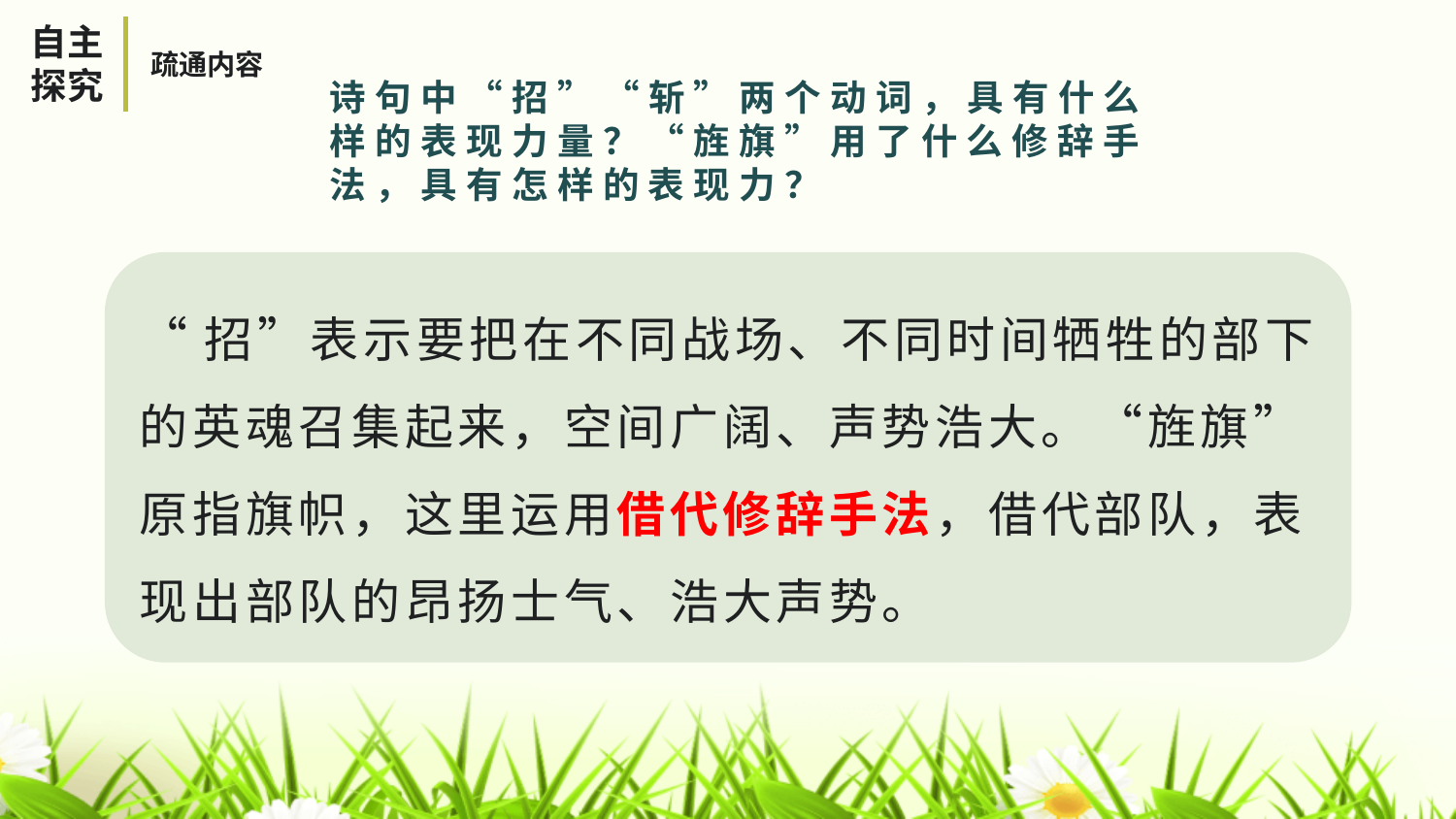

自主探究
疏通内容
诗句中“招”“斩”两个动词，具有什么样的表现力量？“旌旗”用了什么修辞手法，具有怎样的表现力？

“招”表示要把在不同战场、不同时间牺牲的部下的英魂召集起来，空间广阔、声势浩大。“旌旗”原指旗帜，这里运用借代修辞手法，借代部队，表现出部队的昂扬士气、浩大声势。